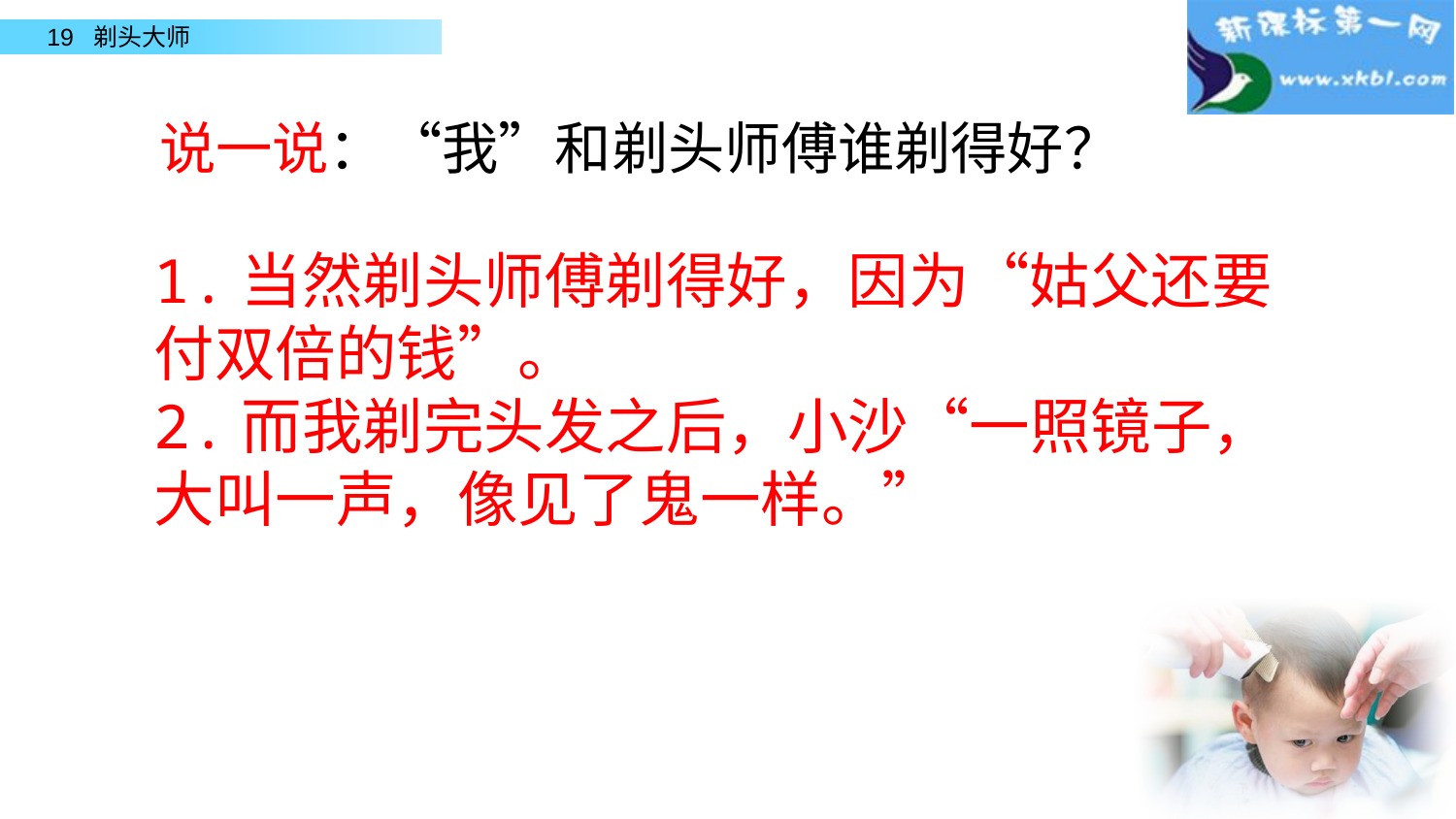

说一说：“我”和剃头师傅谁剃得好？
1.当然剃头师傅剃得好，因为“姑父还要付双倍的钱”。
2.而我剃完头发之后，小沙“一照镜子，大叫一声，像见了鬼一样。”